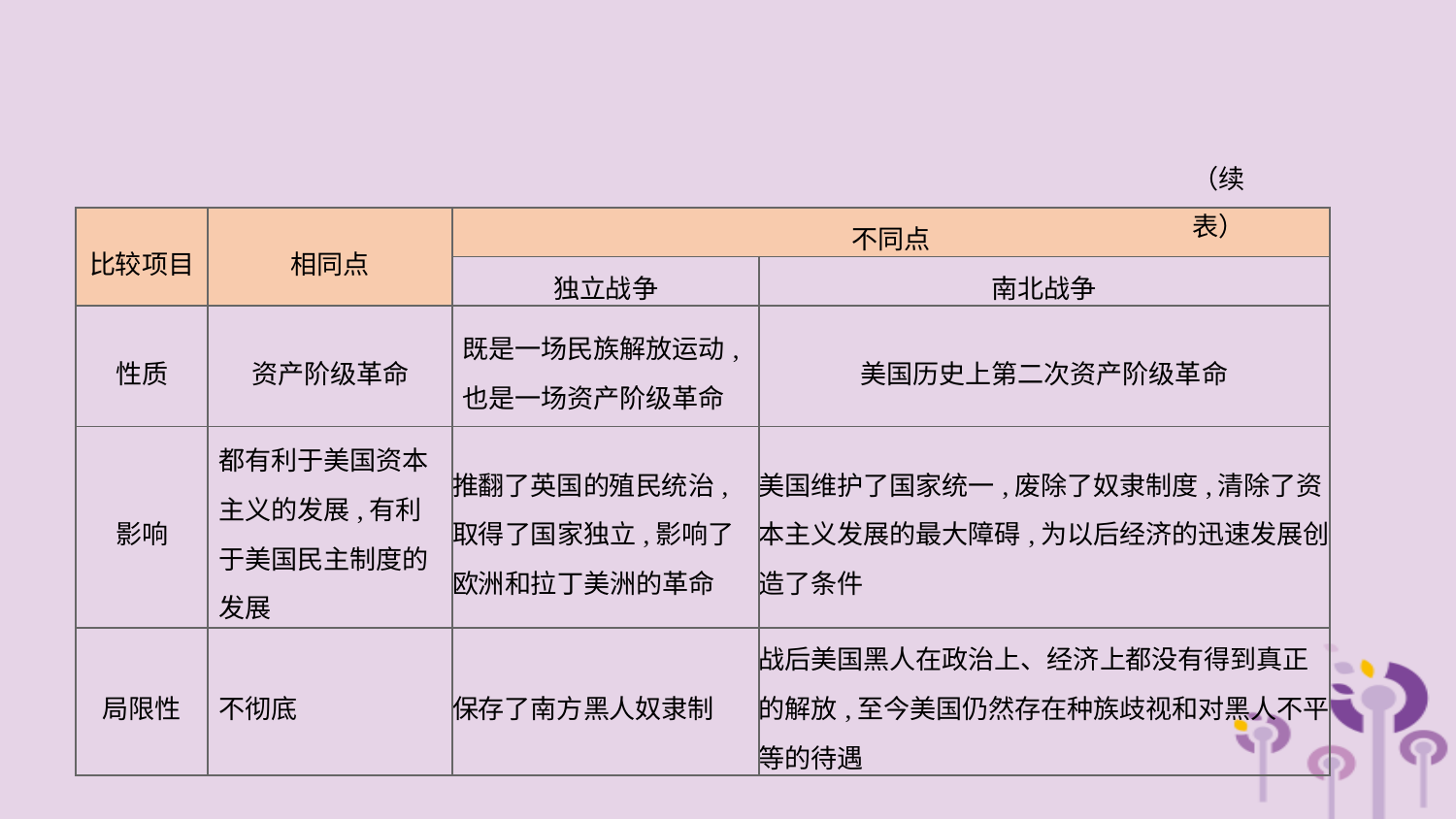

（续表）
| 比较项目 | 相同点 | 不同点 |  |
| --- | --- | --- | --- |
|  |  | 独立战争 | 南北战争 |
| 性质 | 资产阶级革命 | 既是一场民族解放运动,也是一场资产阶级革命 | 美国历史上第二次资产阶级革命 |
| 影响 | 都有利于美国资本主义的发展,有利于美国民主制度的发展 | 推翻了英国的殖民统治,取得了国家独立,影响了欧洲和拉丁美洲的革命 | 美国维护了国家统一,废除了奴隶制度,清除了资本主义发展的最大障碍,为以后经济的迅速发展创造了条件 |
| 局限性 | 不彻底 | 保存了南方黑人奴隶制 | 战后美国黑人在政治上、经济上都没有得到真正的解放,至今美国仍然存在种族歧视和对黑人不平等的待遇 |